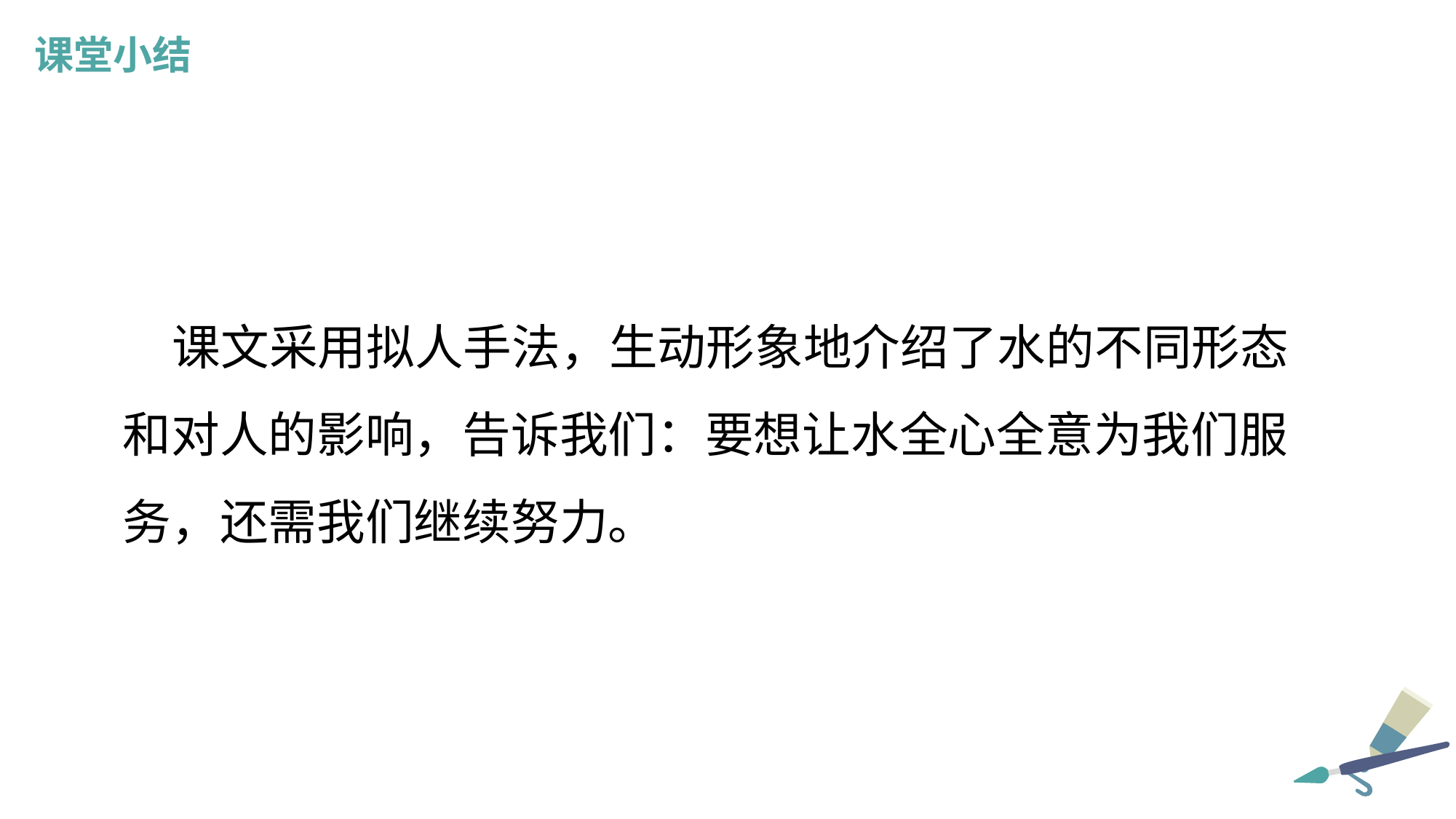

课堂小结
     课文采用拟人手法，生动形象地介绍了水的不同形态和对人的影响，告诉我们：要想让水全心全意为我们服务，还需我们继续努力。